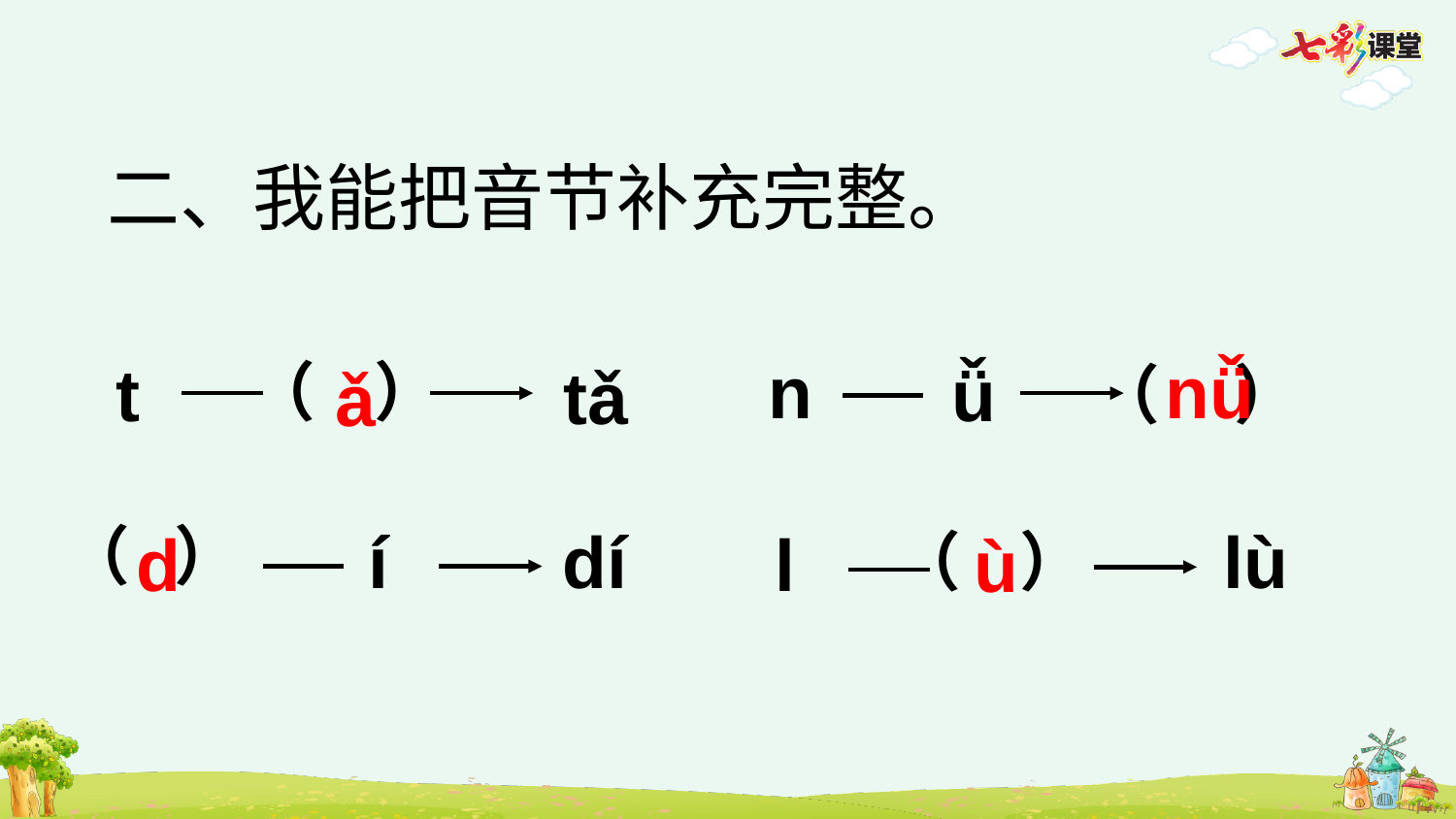

二、我能把音节补充完整。
n
nǚ
t
ǚ
（    ）
tǎ
ǎ
（     ）
（   ）
dí
í
lù
l
d
ù
（    ）